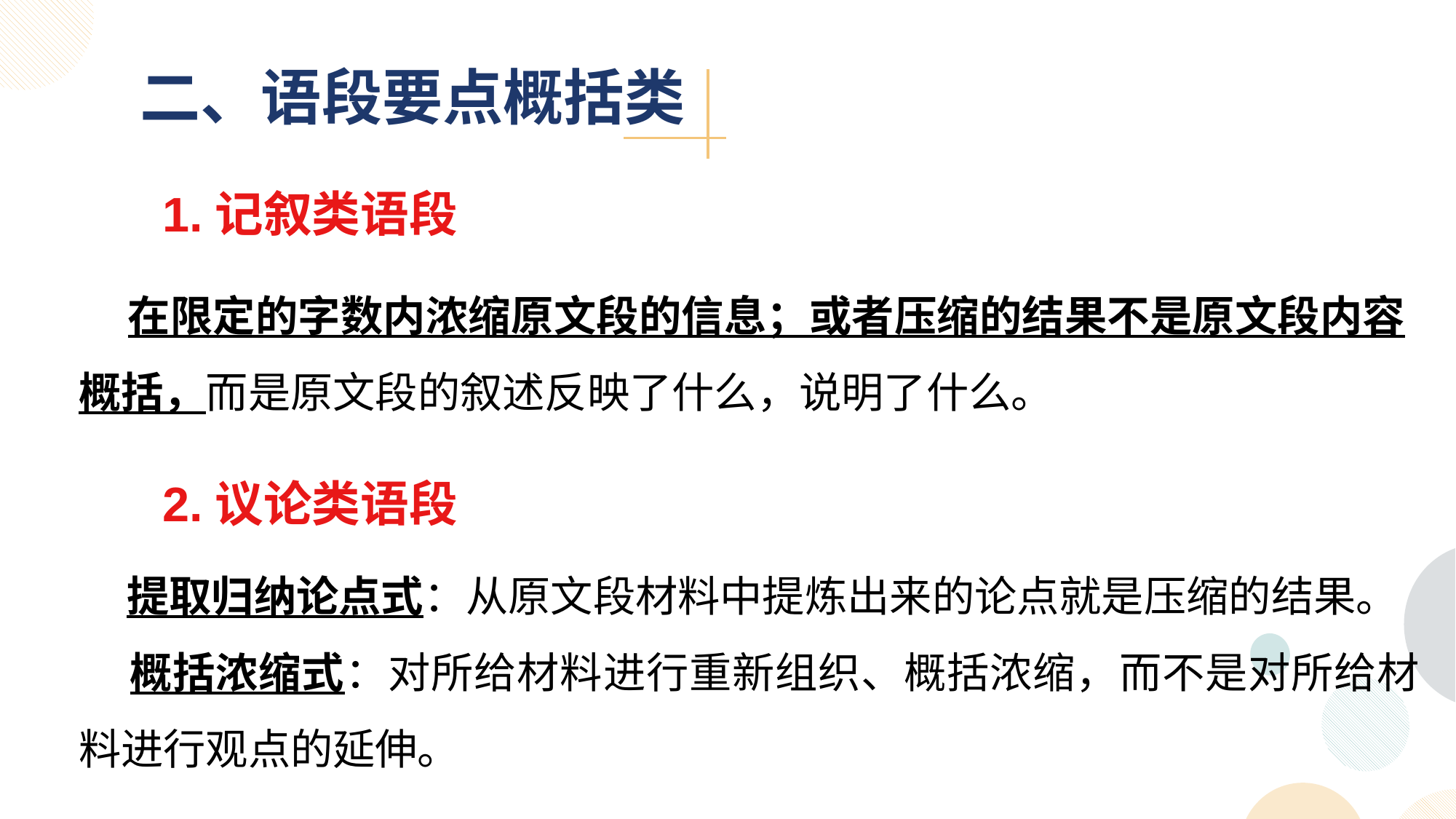

二、语段要点概括类
1.记叙类语段
    在限定的字数内浓缩原文段的信息；或者压缩的结果不是原文段内容概括，而是原文段的叙述反映了什么，说明了什么。
2.议论类语段
    提取归纳论点式：从原文段材料中提炼出来的论点就是压缩的结果。
    概括浓缩式：对所给材料进行重新组织、概括浓缩，而不是对所给材料进行观点的延伸。